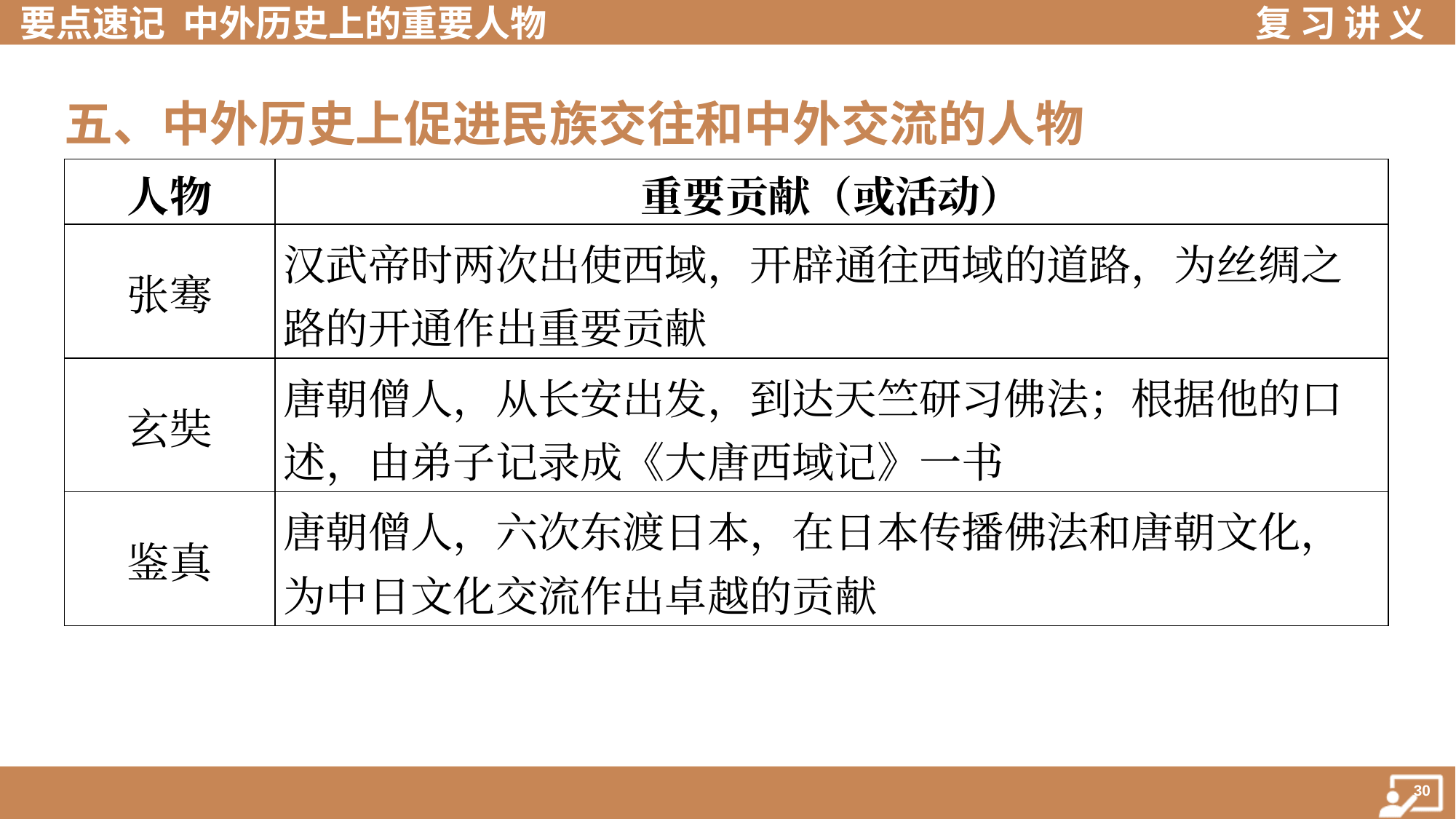

五、中外历史上促进民族交往和中外交流的人物
| 人物 | 重要贡献（或活动） |
| --- | --- |
| 张骞 | 汉武帝时两次出使西域，开辟通往西域的道路，为丝绸之 路的开通作出重要贡献 |
| 玄奘 | 唐朝僧人，从长安出发，到达天竺研习佛法；根据他的口 述，由弟子记录成《大唐西域记》一书 |
| 鉴真 | 唐朝僧人，六次东渡日本，在日本传播佛法和唐朝文化， 为中日文化交流作出卓越的贡献 |